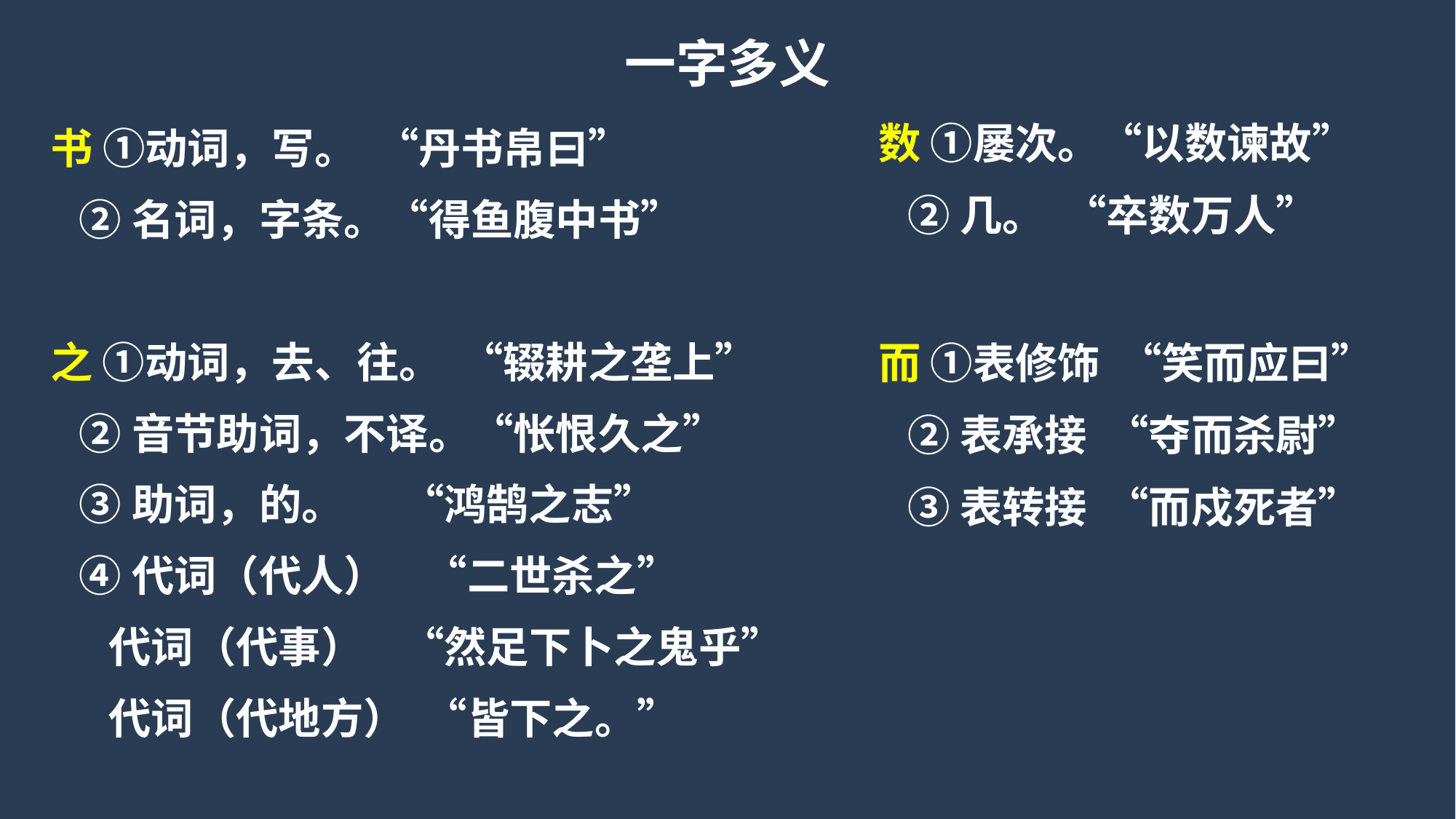

一字多义
书 ①动词，写。  “丹书帛曰”
   ②名词，字条。“得鱼腹中书”

之 ①动词，去、往。  “辍耕之垄上”
   ②音节助词，不译。“怅恨久之”
   ③助词，的。      “鸿鹄之志”
   ④代词（代人）    “二世杀之”
     代词（代事）    “然足下卜之鬼乎”
     代词（代地方）  “皆下之。”

数 ①屡次。“以数谏故”
   ②几。  “卒数万人”
而 ①表修饰  “笑而应曰”
   ②表承接  “夺而杀尉”
   ③表转接  “而戍死者”